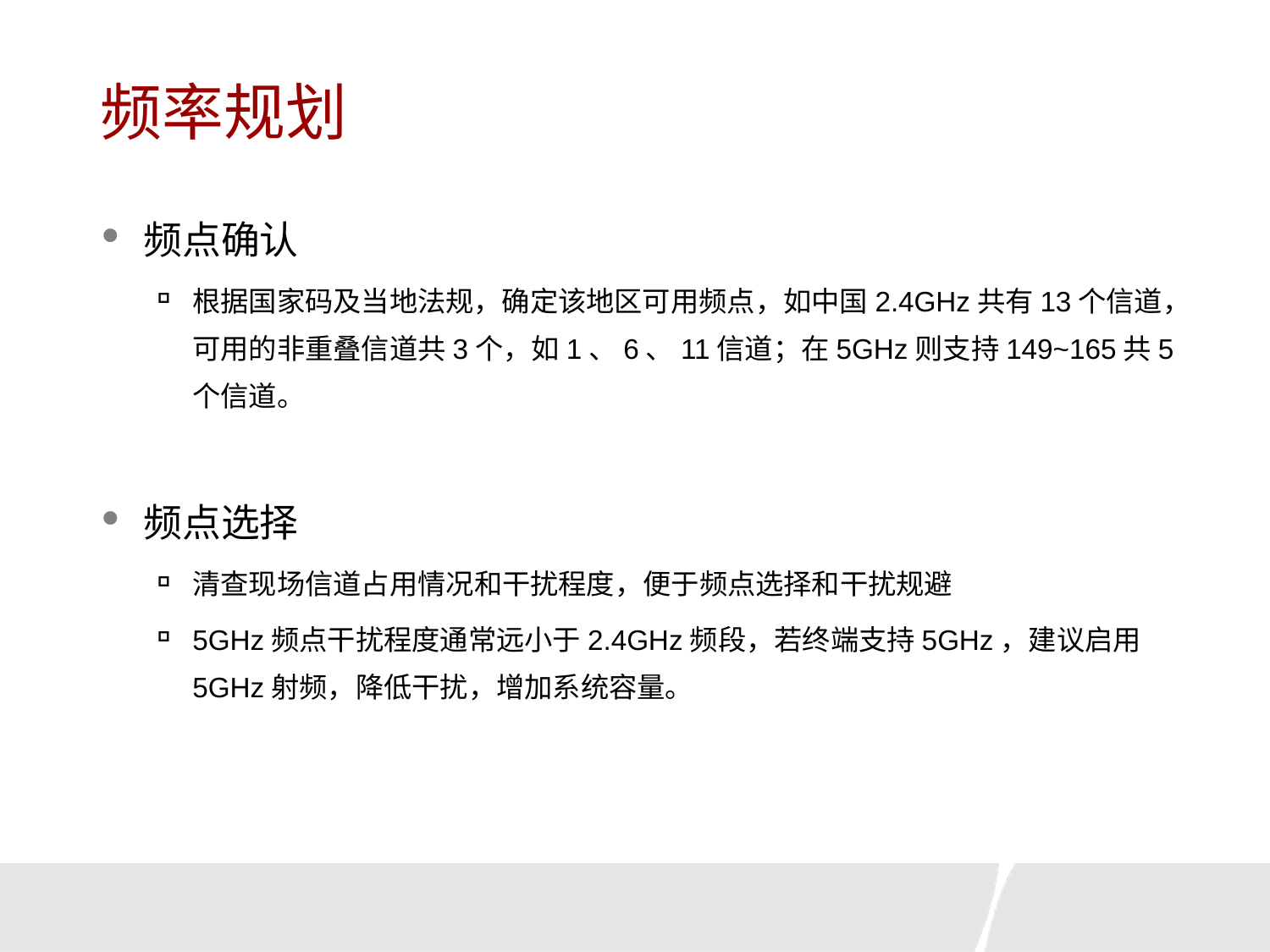

# 频率规划
频点确认
根据国家码及当地法规，确定该地区可用频点，如中国2.4GHz共有13个信道，可用的非重叠信道共3个，如1、6、11信道；在5GHz则支持149~165共5个信道。

频点选择
清查现场信道占用情况和干扰程度，便于频点选择和干扰规避
5GHz频点干扰程度通常远小于2.4GHz频段，若终端支持5GHz，建议启用5GHz射频，降低干扰，增加系统容量。